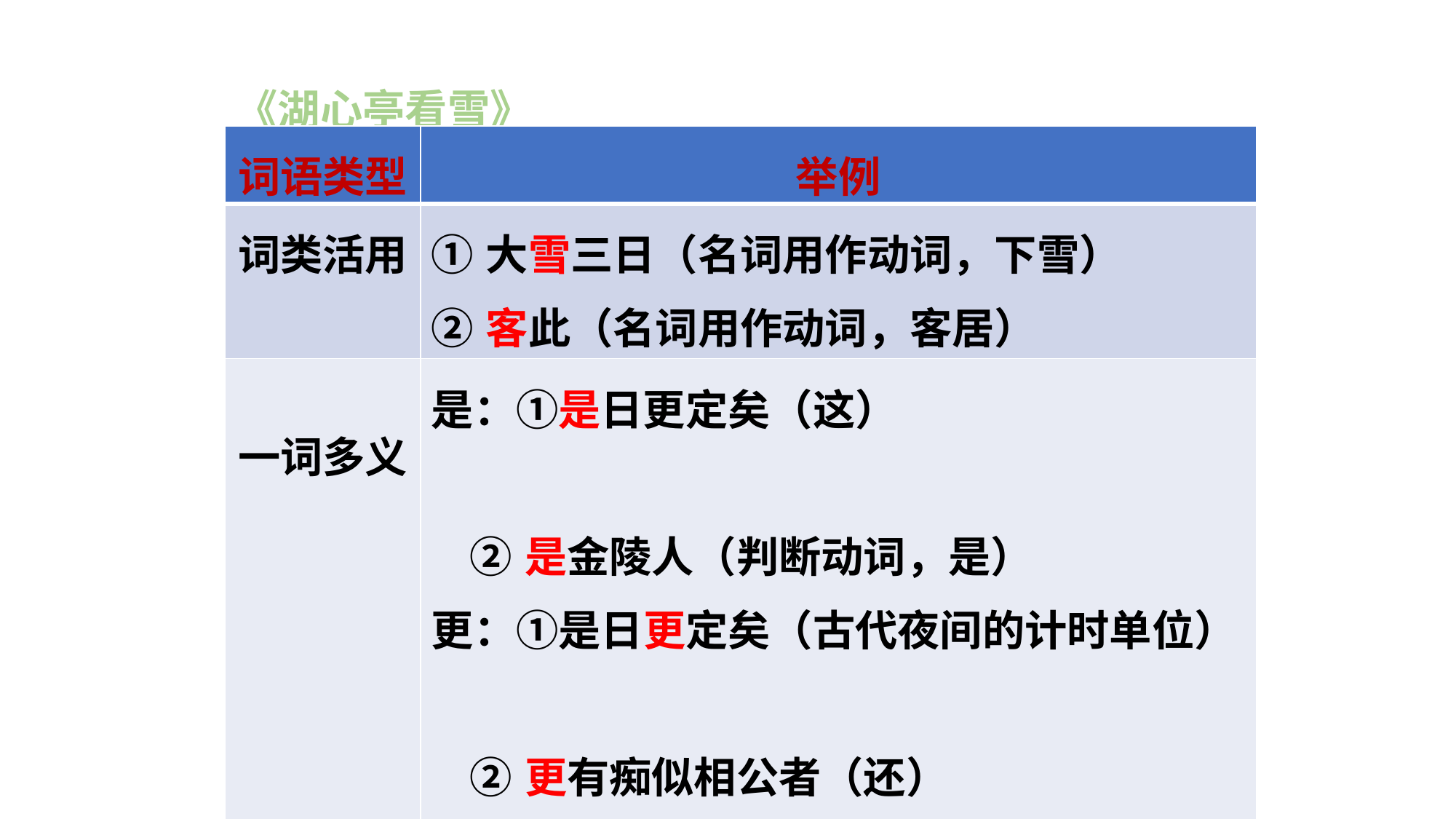

《湖心亭看雪》
| 词语类型 | 举例 |
| --- | --- |
| 词类活用 | ①大雪三日（名词用作动词，下雪）　 ②客此（名词用作动词，客居） |
| 一词多义 | 是：①是日更定矣（这）　　　　　　　　　 ②是金陵人（判断动词，是） 更：①是日更定矣（古代夜间的计时单位） ②更有痴似相公者（还） 白：①上下一白（白色） ②余强饮三大白而别（古人罚酒时用的酒杯） |